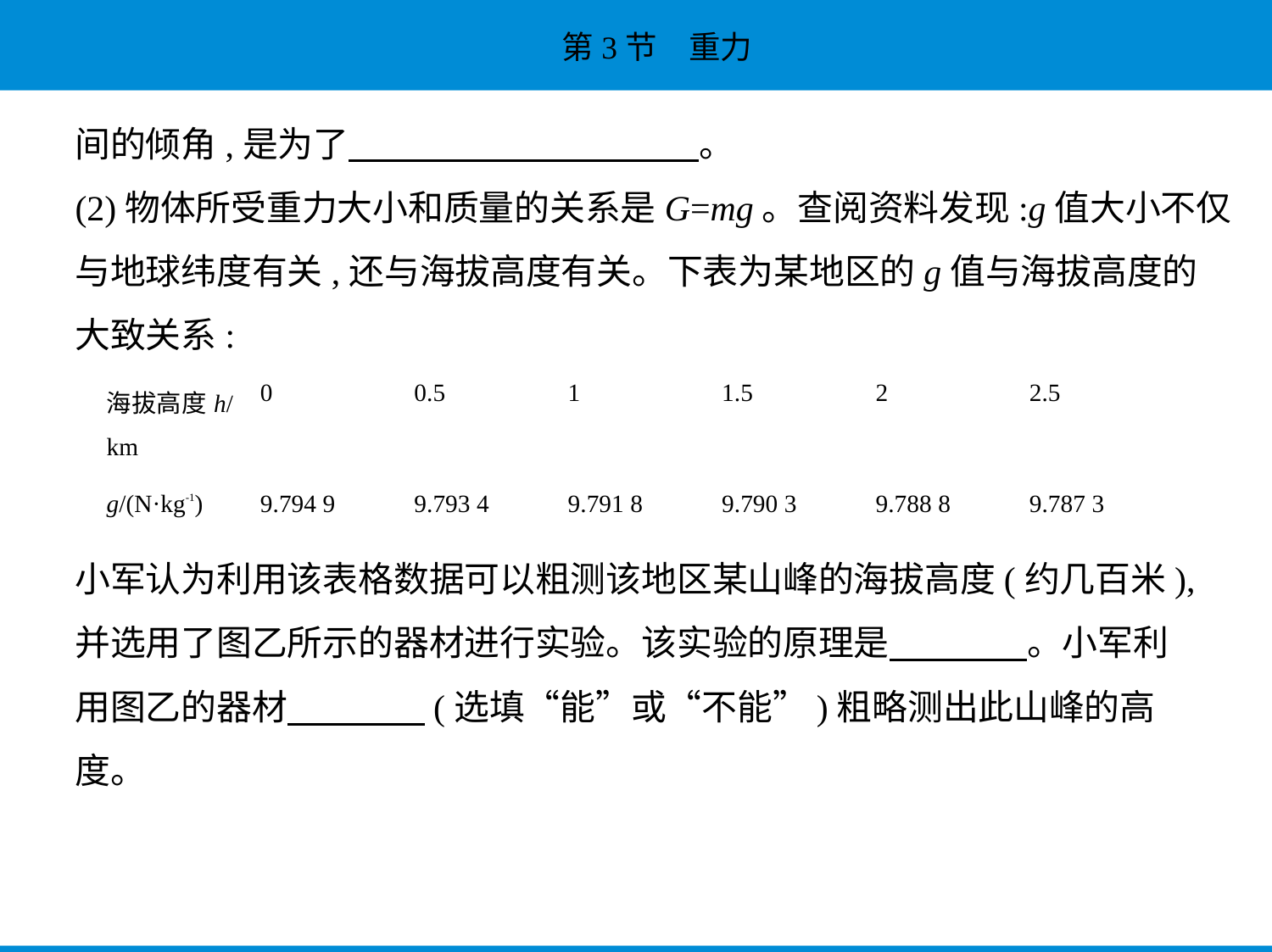

间的倾角,是为了　　　　　　　　　    。
(2)物体所受重力大小和质量的关系是G=mg。查阅资料发现:g值大小不仅
与地球纬度有关,还与海拔高度有关。下表为某地区的g值与海拔高度的
大致关系:
| 海拔高度h/ km | 0 | 0.5 | 1 | 1.5 | 2 | 2.5 |
| --- | --- | --- | --- | --- | --- | --- |
| g/(N·kg-1) | 9.794 9 | 9.793 4 | 9.791 8 | 9.790 3 | 9.788 8 | 9.787 3 |
小军认为利用该表格数据可以粗测该地区某山峰的海拔高度(约几百米),
并选用了图乙所示的器材进行实验。该实验的原理是　　　    。小军利
用图乙的器材　　　    (选填“能”或“不能”)粗略测出此山峰的高
度。